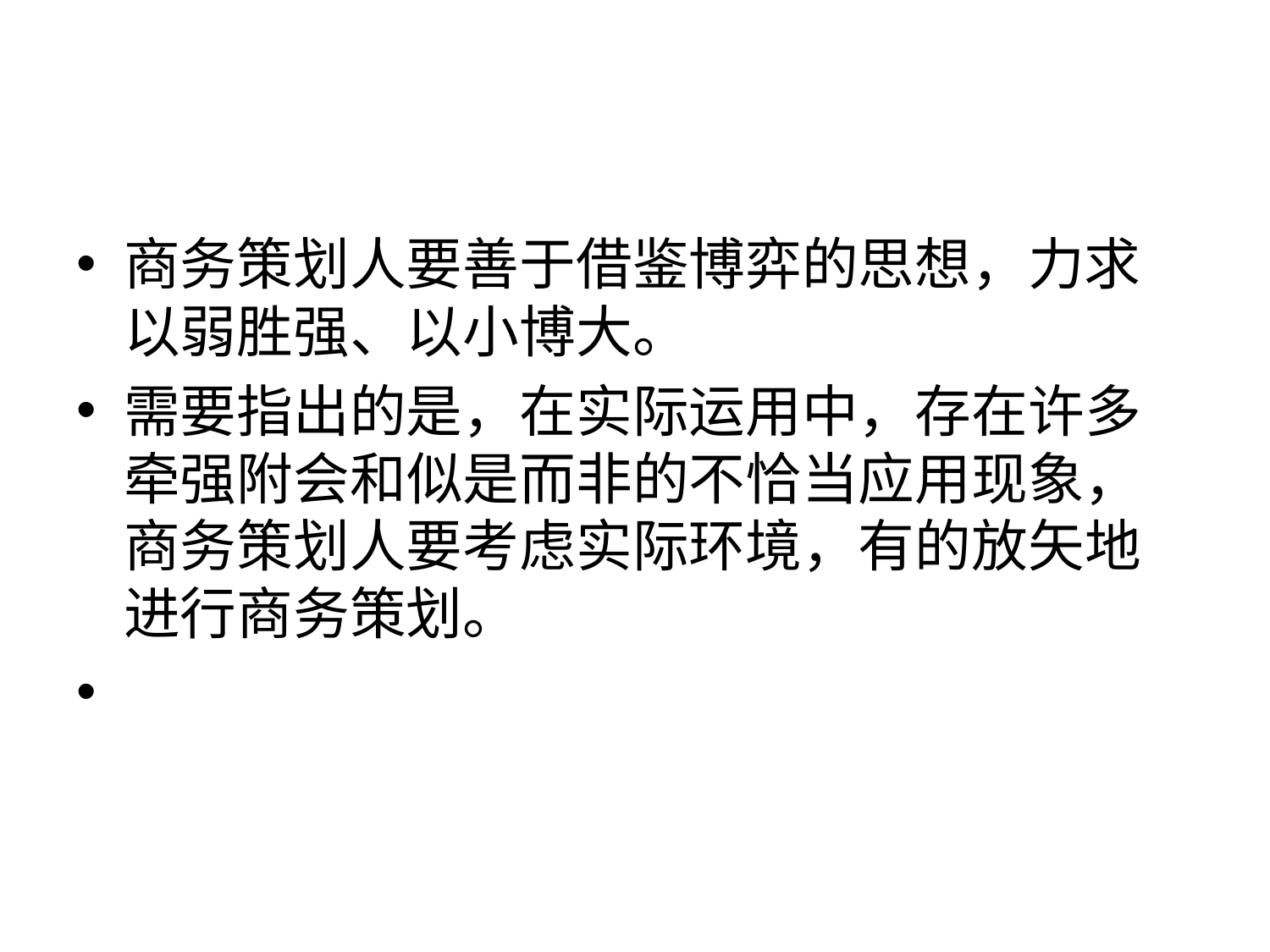

#
商务策划人要善于借鉴博弈的思想，力求以弱胜强、以小博大。
需要指出的是，在实际运用中，存在许多牵强附会和似是而非的不恰当应用现象，商务策划人要考虑实际环境，有的放矢地进行商务策划。